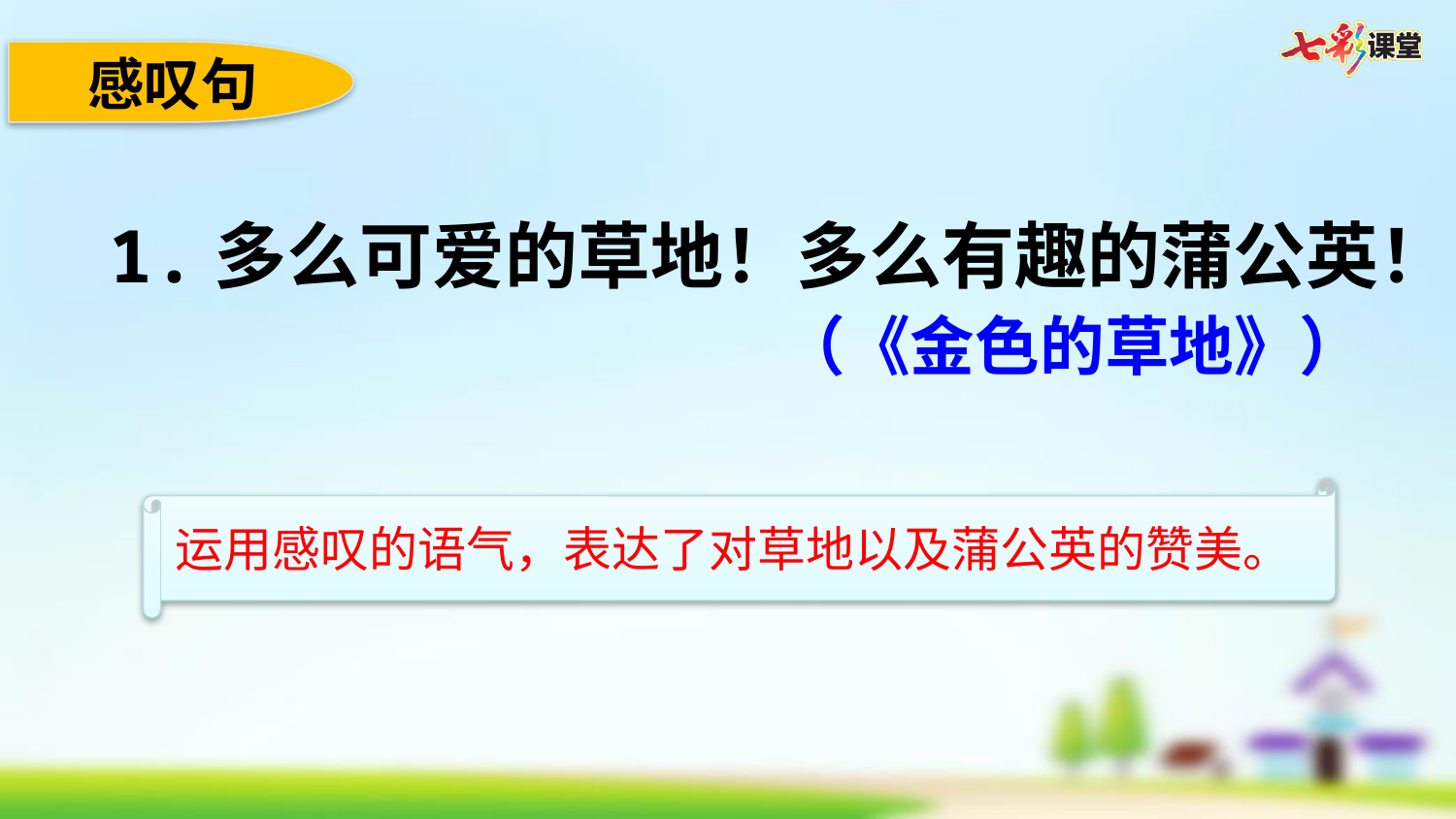

感叹句
1.多么可爱的草地！多么有趣的蒲公英！   （《金色的草地》）
运用感叹的语气，表达了对草地以及蒲公英的赞美。